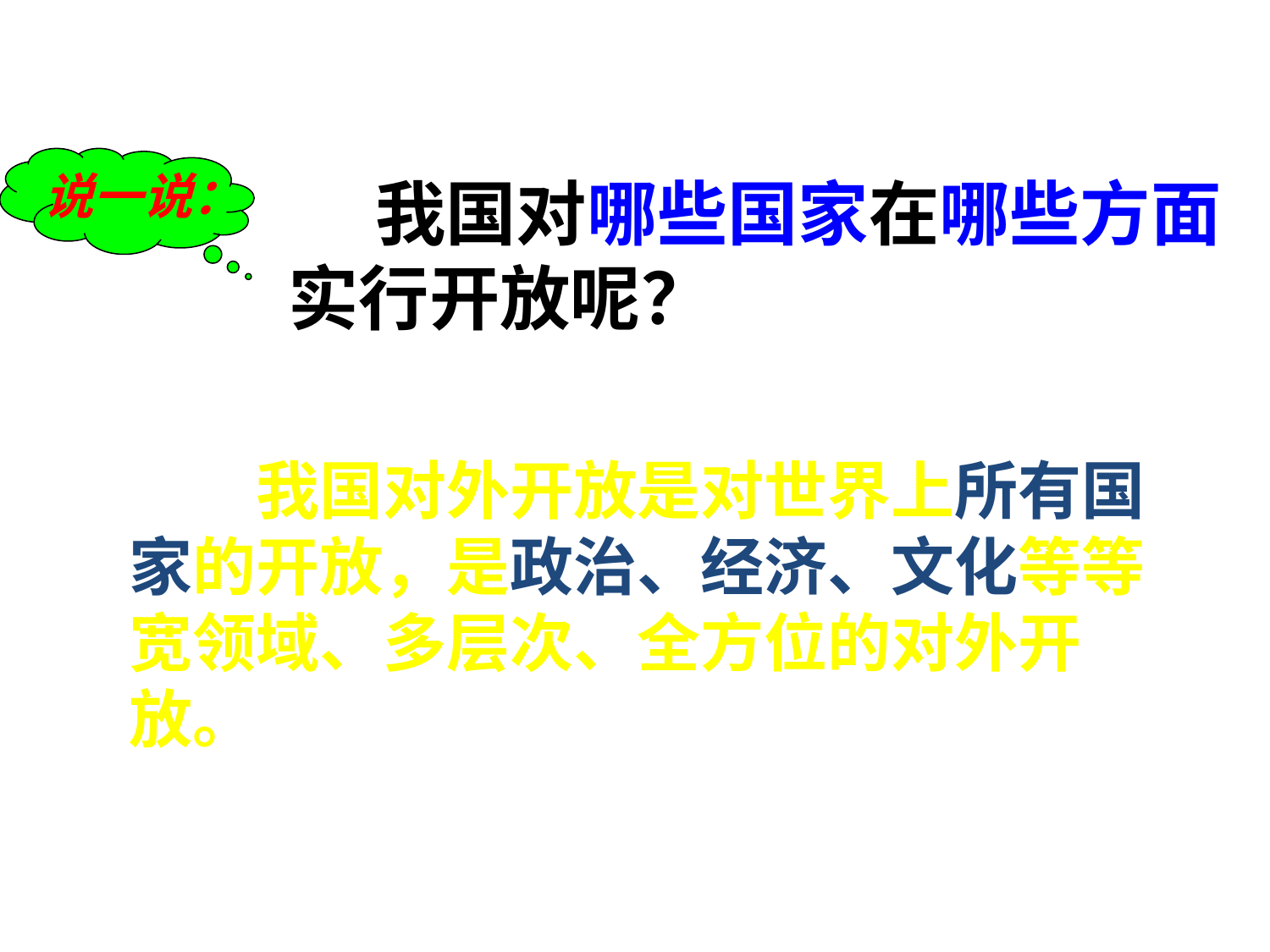

说一说：
我国对哪些国家在哪些方面实行开放呢？
　　我国对外开放是对世界上所有国家的开放，是政治、经济、文化等等宽领域、多层次、全方位的对外开放。